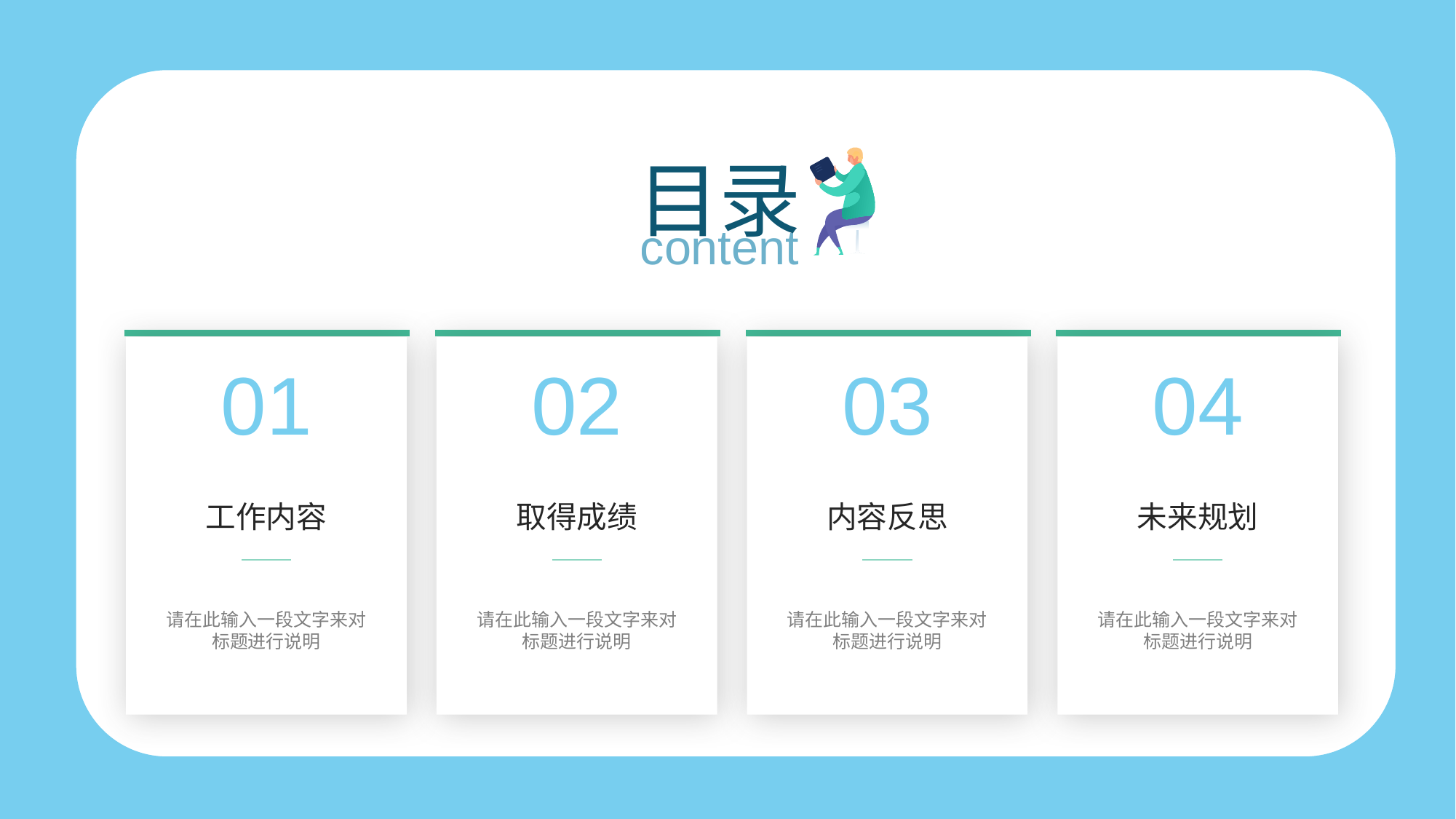

目录

content

01
工作内容
请在此输入一段文字来对标题进行说明

02
取得成绩
请在此输入一段文字来对标题进行说明

03
内容反思
请在此输入一段文字来对标题进行说明

04
未来规划
请在此输入一段文字来对标题进行说明